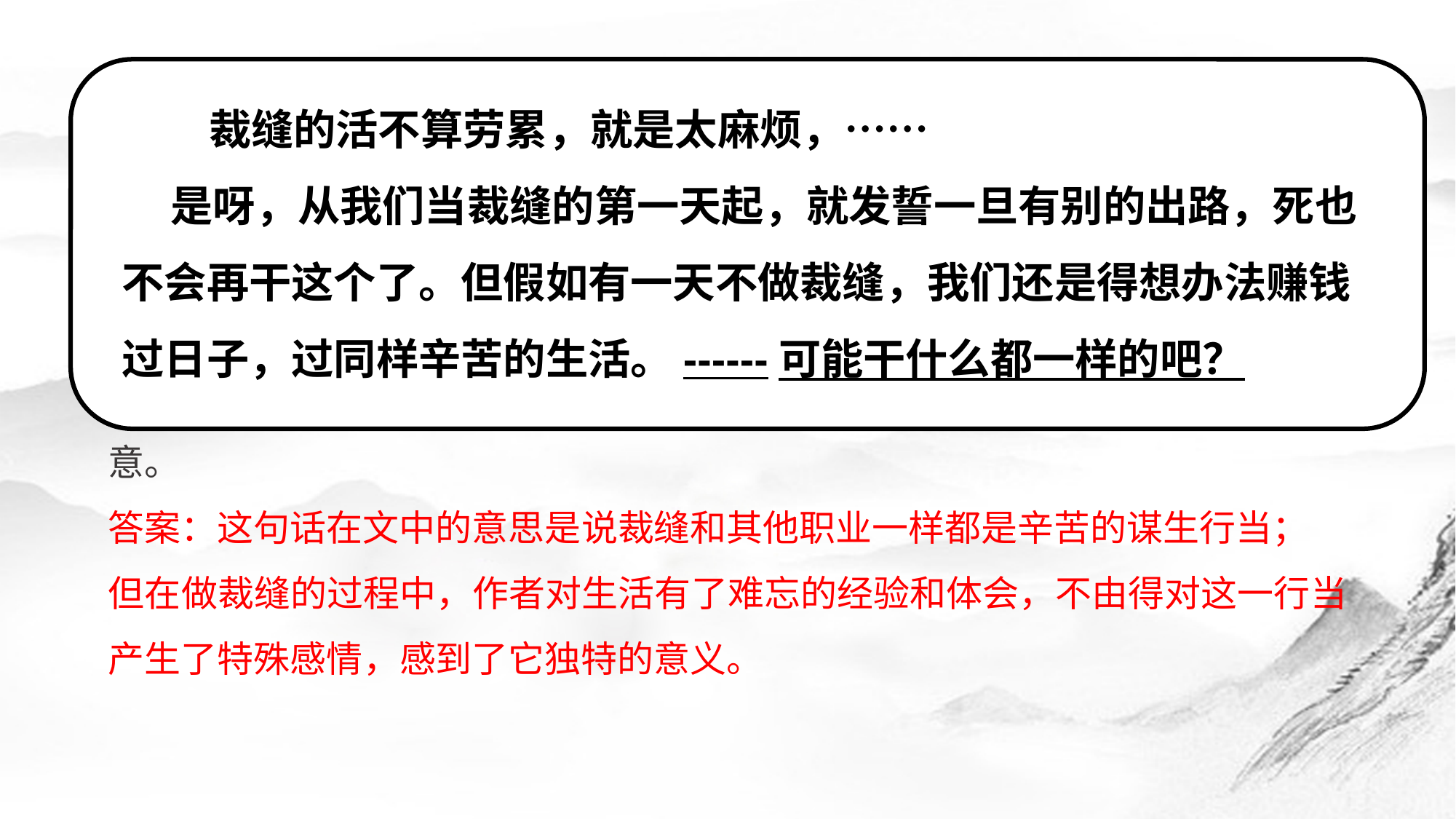

裁缝的活不算劳累，就是太麻烦，……
    是呀，从我们当裁缝的第一天起，就发誓一旦有别的出路，死也不会再干这个了。但假如有一天不做裁缝，我们还是得想办法赚钱过日子，过同样辛苦的生活。------可能干什么都一样的吧？
句子理解题型
真题练习1：
我们的裁缝店——李娟（2017.全国Ⅲ卷）
问题：结合上下文，分析文中划横线（可能干什么都一样的吧！）的句子的含意。
答案：这句话在文中的意思是说裁缝和其他职业一样都是辛苦的谋生行当；
但在做裁缝的过程中，作者对生活有了难忘的经验和体会，不由得对这一行当产生了特殊感情，感到了它独特的意义。